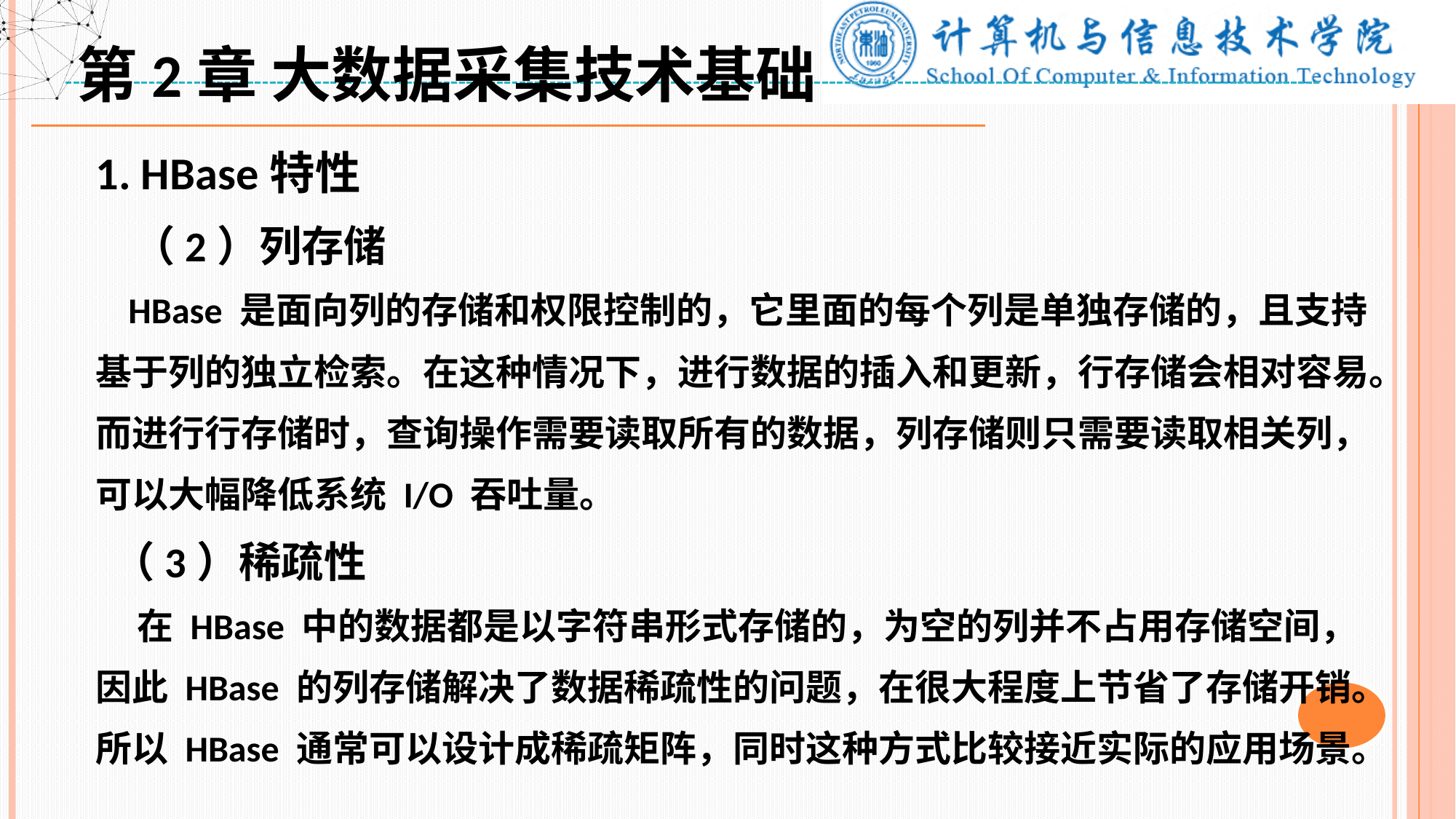

第2章 大数据采集技术基础
1. HBase特性
   （2）列存储
    HBase 是面向列的存储和权限控制的，它里面的每个列是单独存储的，且支持基于列的独立检索。在这种情况下，进行数据的插入和更新，行存储会相对容易。而进行行存储时，查询操作需要读取所有的数据，列存储则只需要读取相关列，可以大幅降低系统 I/O 吞吐量。
 （3）稀疏性
    在 HBase 中的数据都是以字符串形式存储的，为空的列并不占用存储空间，因此 HBase 的列存储解决了数据稀疏性的问题，在很大程度上节省了存储开销。所以 HBase 通常可以设计成稀疏矩阵，同时这种方式比较接近实际的应用场景。